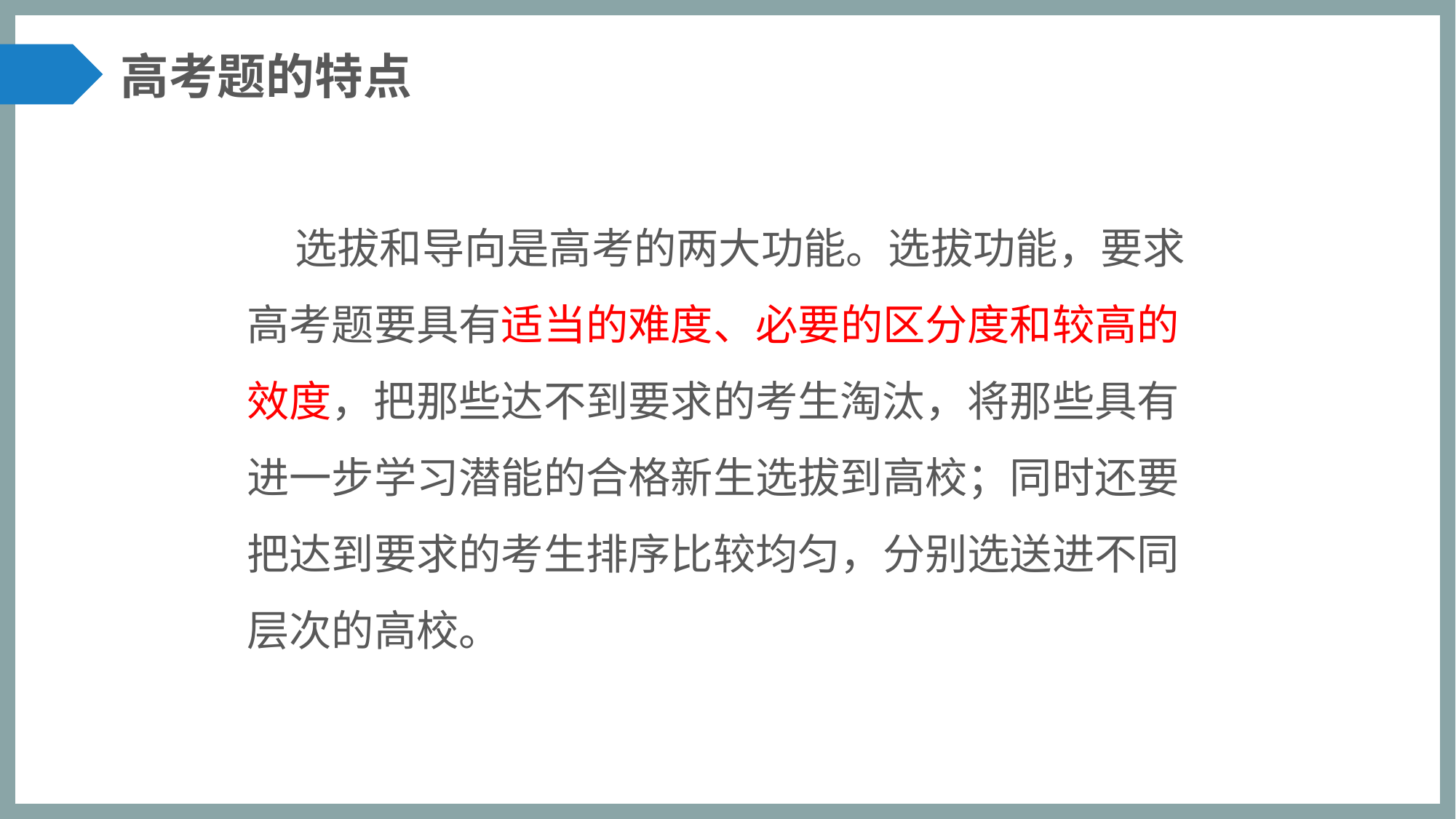

高考题的特点
    选拔和导向是高考的两大功能。选拔功能，要求高考题要具有适当的难度、必要的区分度和较高的效度，把那些达不到要求的考生淘汰，将那些具有进一步学习潜能的合格新生选拔到高校；同时还要把达到要求的考生排序比较均匀，分别选送进不同层次的高校。